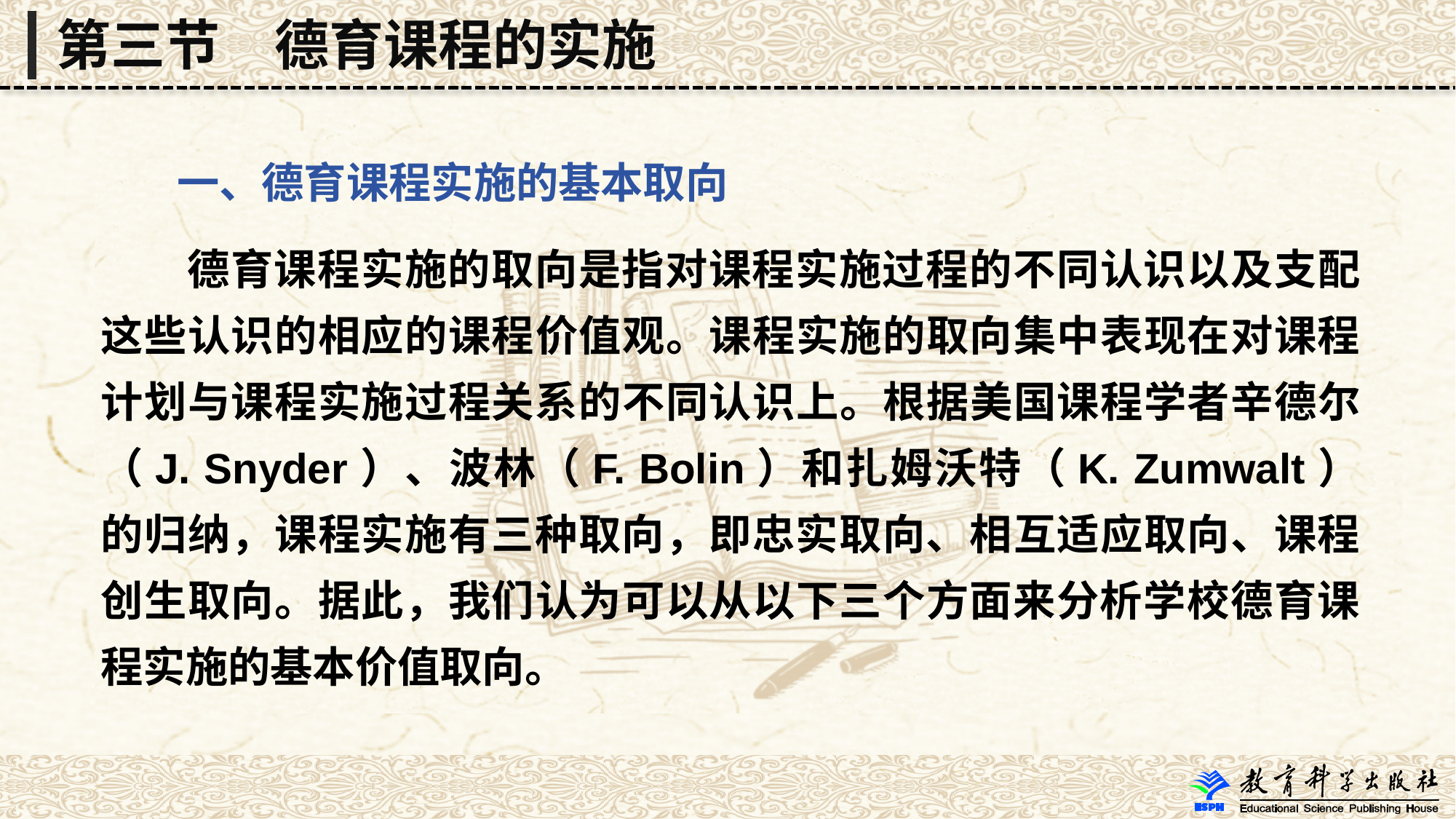

第三节　德育课程的实施
          一、德育课程实施的基本取向

       德育课程实施的取向是指对课程实施过程的不同认识以及支配这些认识的相应的课程价值观。课程实施的取向集中表现在对课程计划与课程实施过程关系的不同认识上。根据美国课程学者辛德尔（J. Snyder）、波林（F. Bolin）和扎姆沃特（K. Zumwalt）的归纳，课程实施有三种取向，即忠实取向、相互适应取向、课程创生取向。据此，我们认为可以从以下三个方面来分析学校德育课程实施的基本价值取向。